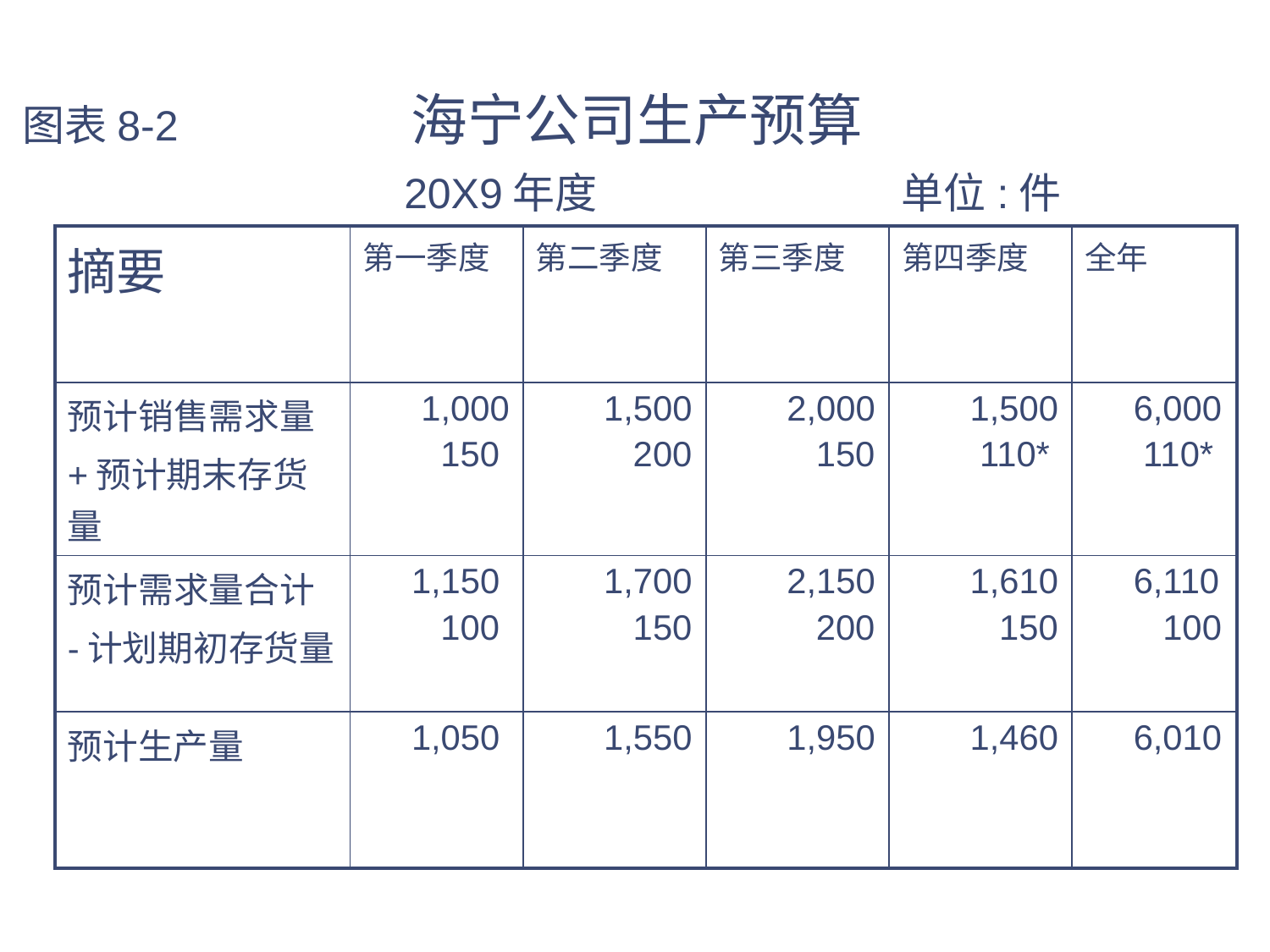

# 图表8-2              海宁公司生产预算 20X9年度                                单位:件
| 摘要 | 第一季度 | 第二季度 | 第三季度 | 第四季度 | 全年 |
| --- | --- | --- | --- | --- | --- |
| 预计销售需求量 +预计期末存货量 | 1,000 150 | 1,500 200 | 2,000 150 | 1,500 110\* | 6,000 110\* |
| 预计需求量合计 -计划期初存货量 | 1,150 100 | 1,700 150 | 2,150 200 | 1,610 150 | 6,110 100 |
| 预计生产量 | 1,050 | 1,550 | 1,950 | 1,460 | 6,010 |
*估计数